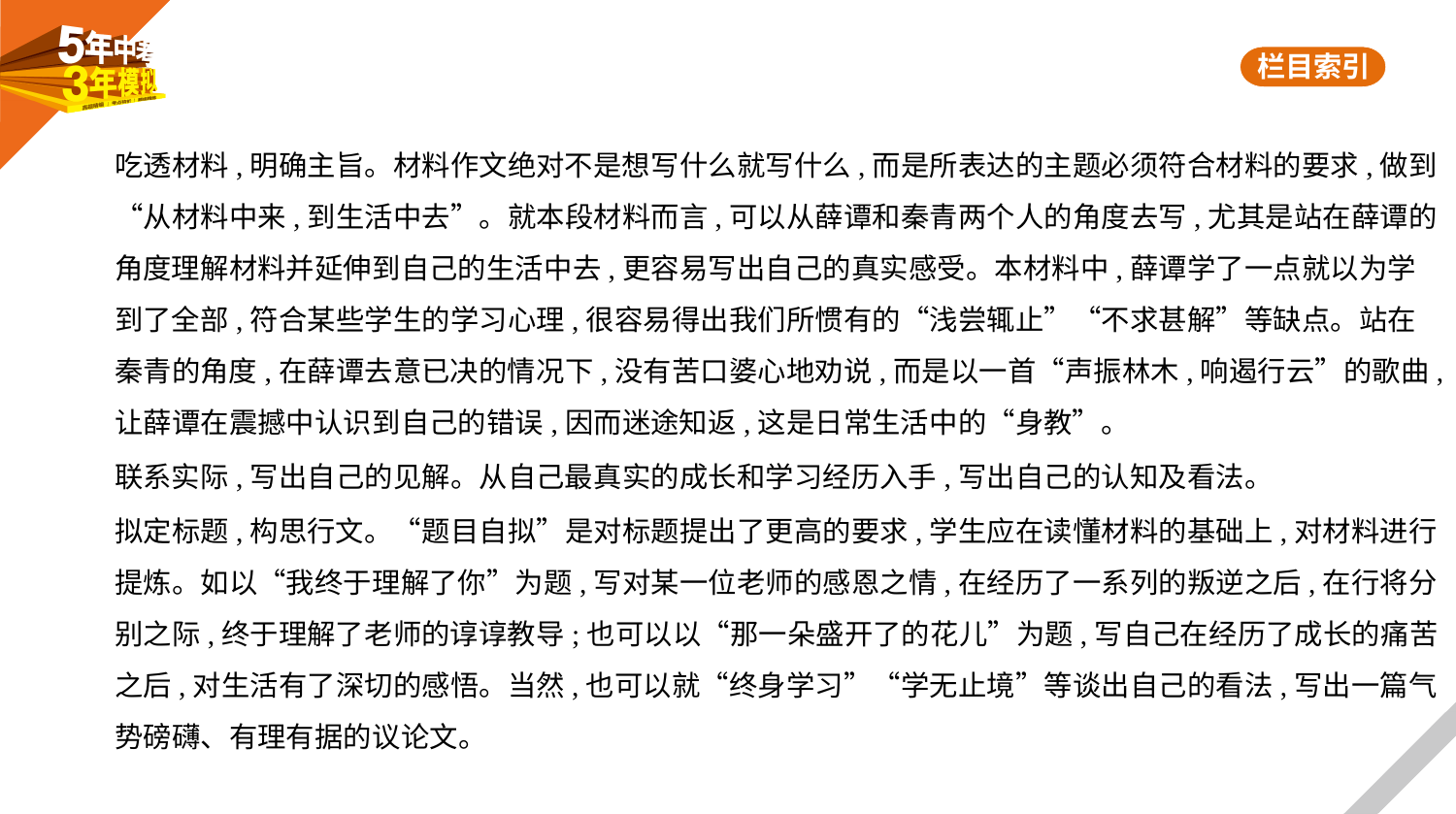

吃透材料,明确主旨。材料作文绝对不是想写什么就写什么,而是所表达的主题必须符合材料的要求,做到
“从材料中来,到生活中去”。就本段材料而言,可以从薛谭和秦青两个人的角度去写,尤其是站在薛谭的
角度理解材料并延伸到自己的生活中去,更容易写出自己的真实感受。本材料中,薛谭学了一点就以为学
到了全部,符合某些学生的学习心理,很容易得出我们所惯有的“浅尝辄止”“不求甚解”等缺点。站在
秦青的角度,在薛谭去意已决的情况下,没有苦口婆心地劝说,而是以一首“声振林木,响遏行云”的歌曲,
让薛谭在震撼中认识到自己的错误,因而迷途知返,这是日常生活中的“身教”。
联系实际,写出自己的见解。从自己最真实的成长和学习经历入手,写出自己的认知及看法。
拟定标题,构思行文。“题目自拟”是对标题提出了更高的要求,学生应在读懂材料的基础上,对材料进行
提炼。如以“我终于理解了你”为题,写对某一位老师的感恩之情,在经历了一系列的叛逆之后,在行将分
别之际,终于理解了老师的谆谆教导;也可以以“那一朵盛开了的花儿”为题,写自己在经历了成长的痛苦
之后,对生活有了深切的感悟。当然,也可以就“终身学习”“学无止境”等谈出自己的看法,写出一篇气
势磅礴、有理有据的议论文。